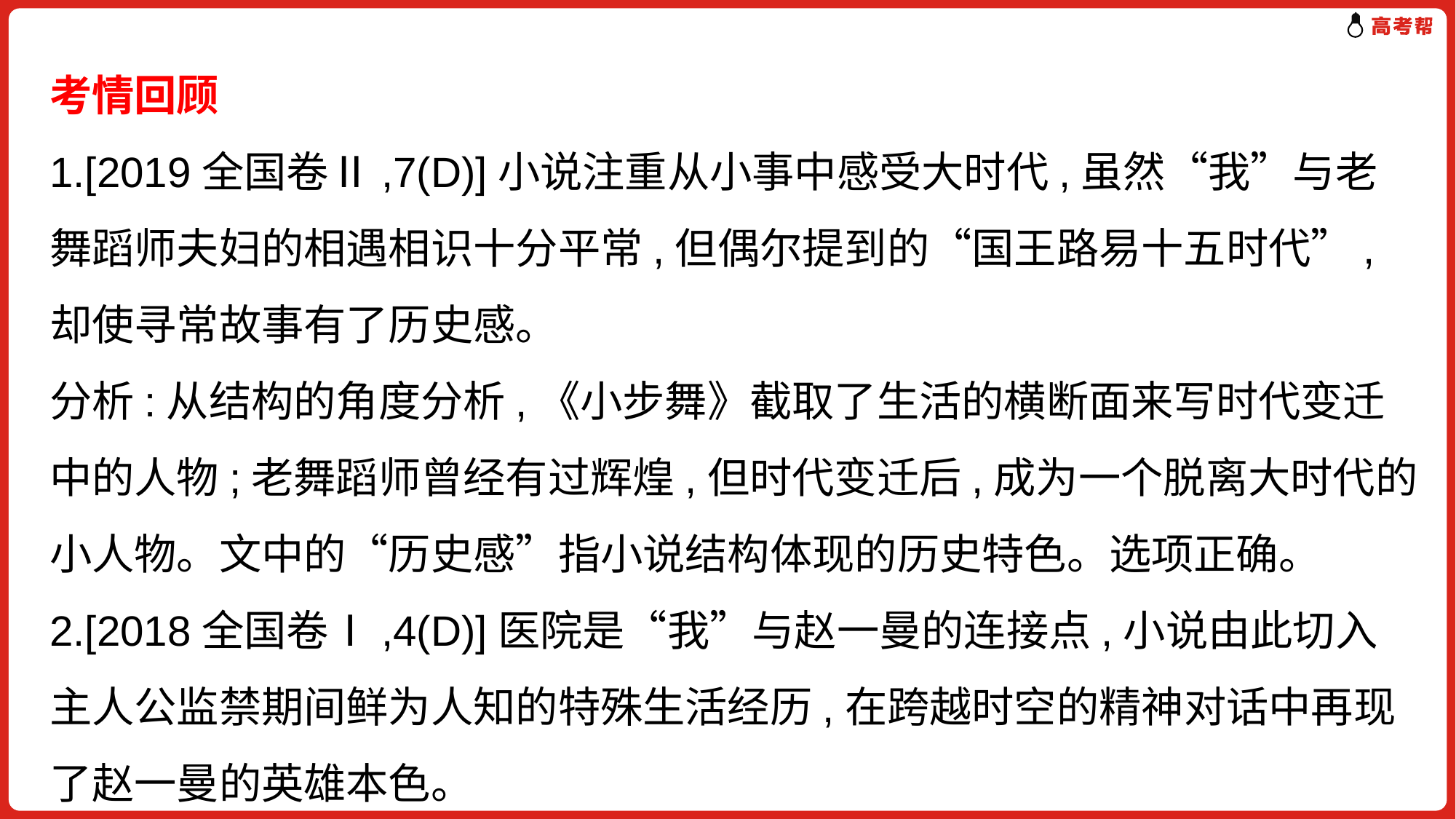

考情回顾
1.[2019全国卷Ⅱ,7(D)]小说注重从小事中感受大时代,虽然“我”与老舞蹈师夫妇的相遇相识十分平常,但偶尔提到的“国王路易十五时代”,却使寻常故事有了历史感。
分析:从结构的角度分析,《小步舞》截取了生活的横断面来写时代变迁中的人物;老舞蹈师曾经有过辉煌,但时代变迁后,成为一个脱离大时代的小人物。文中的“历史感”指小说结构体现的历史特色。选项正确。
2.[2018全国卷Ⅰ,4(D)]医院是“我”与赵一曼的连接点,小说由此切入主人公监禁期间鲜为人知的特殊生活经历,在跨越时空的精神对话中再现了赵一曼的英雄本色。